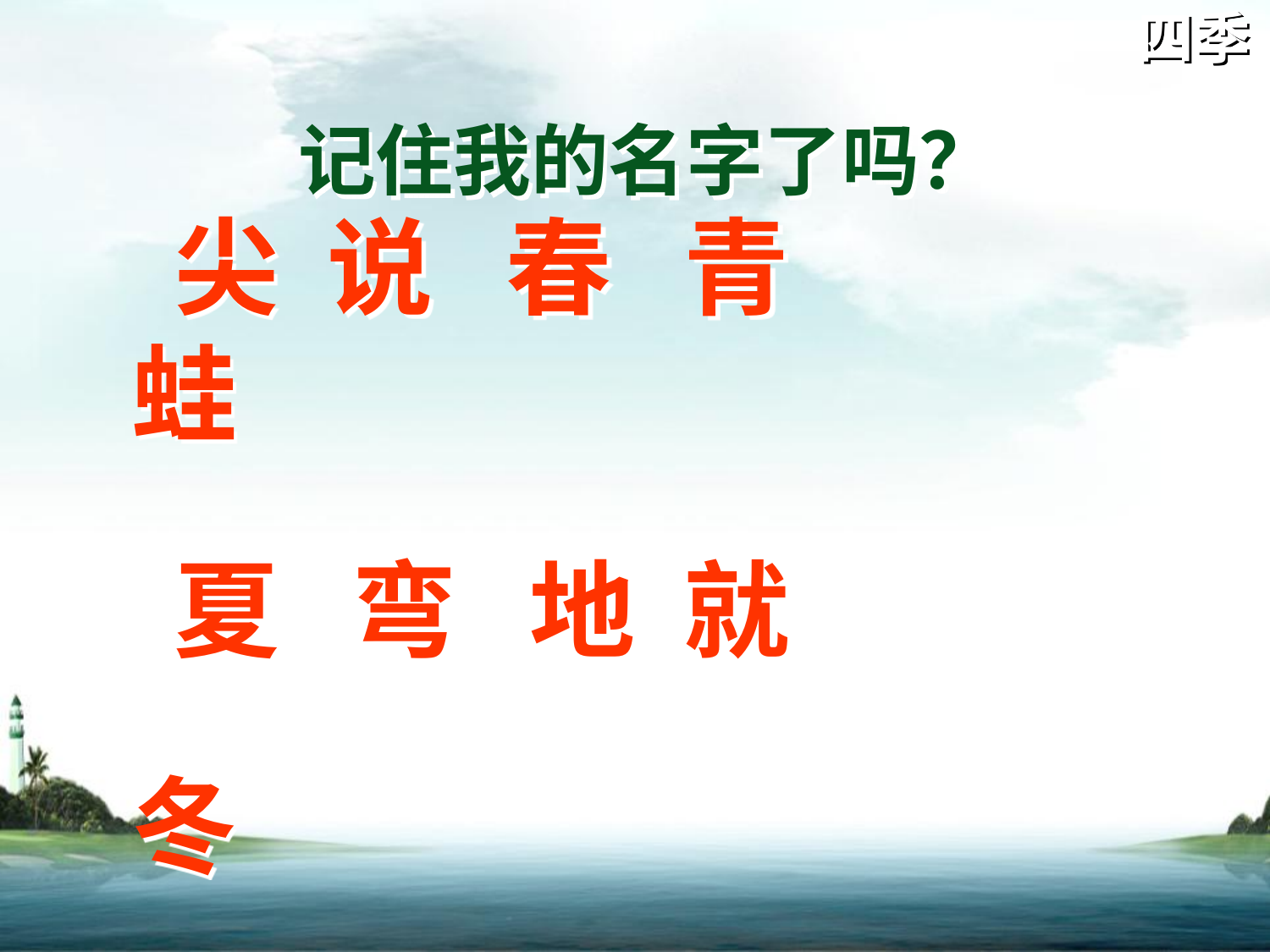

四季
记住我的名字了吗？

尖  说   春   青  蛙
夏   弯   地  就   冬